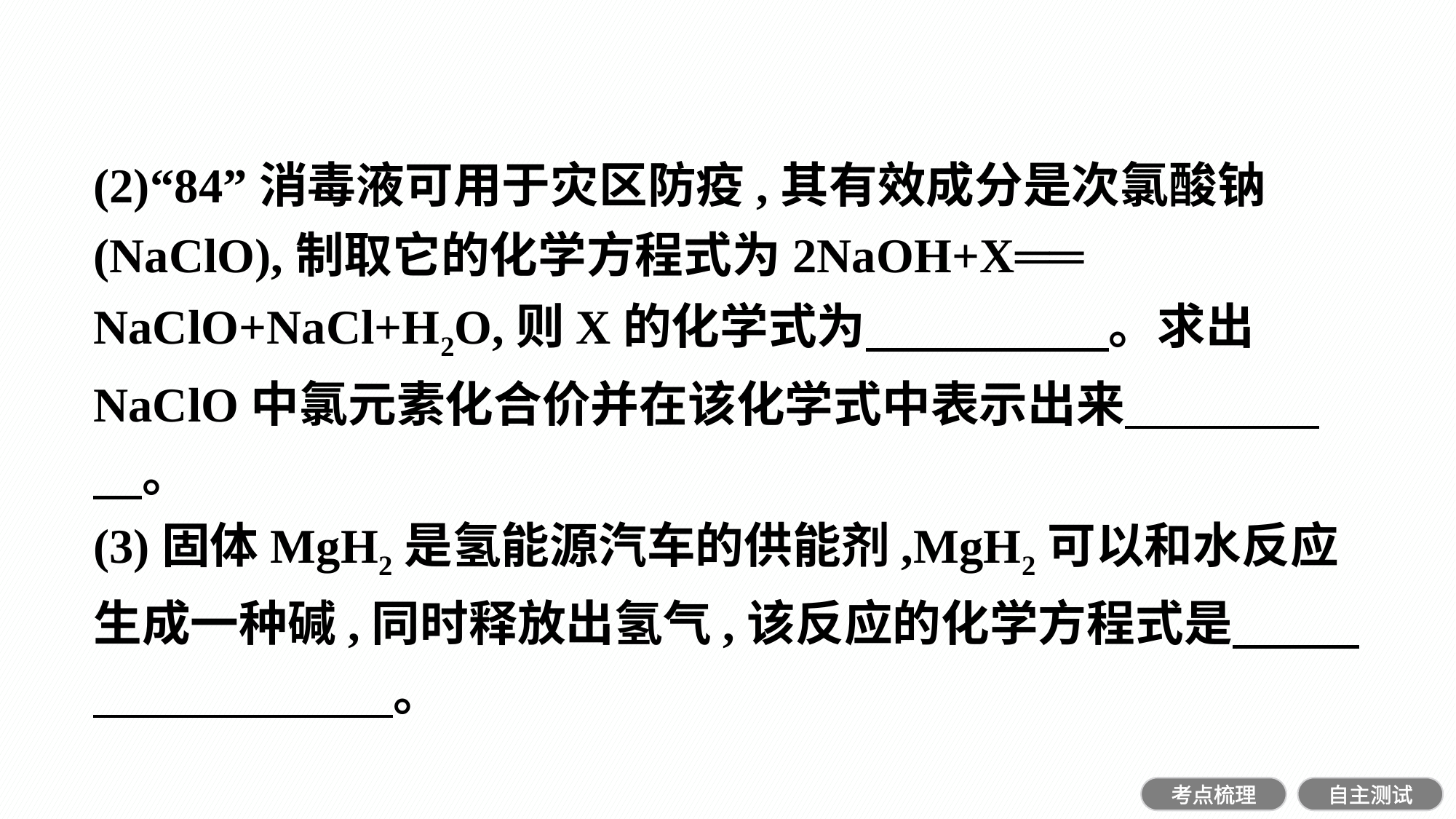

(2)“84”消毒液可用于灾区防疫,其有效成分是次氯酸钠(NaClO),制取它的化学方程式为2NaOH+X══ NaClO+NaCl+H2O,则X的化学式为　　　　　。求出NaClO中氯元素化合价并在该化学式中表示出来　　　　　。
(3)固体MgH2是氢能源汽车的供能剂,MgH2可以和水反应生成一种碱,同时释放出氢气,该反应的化学方程式是　                                   。